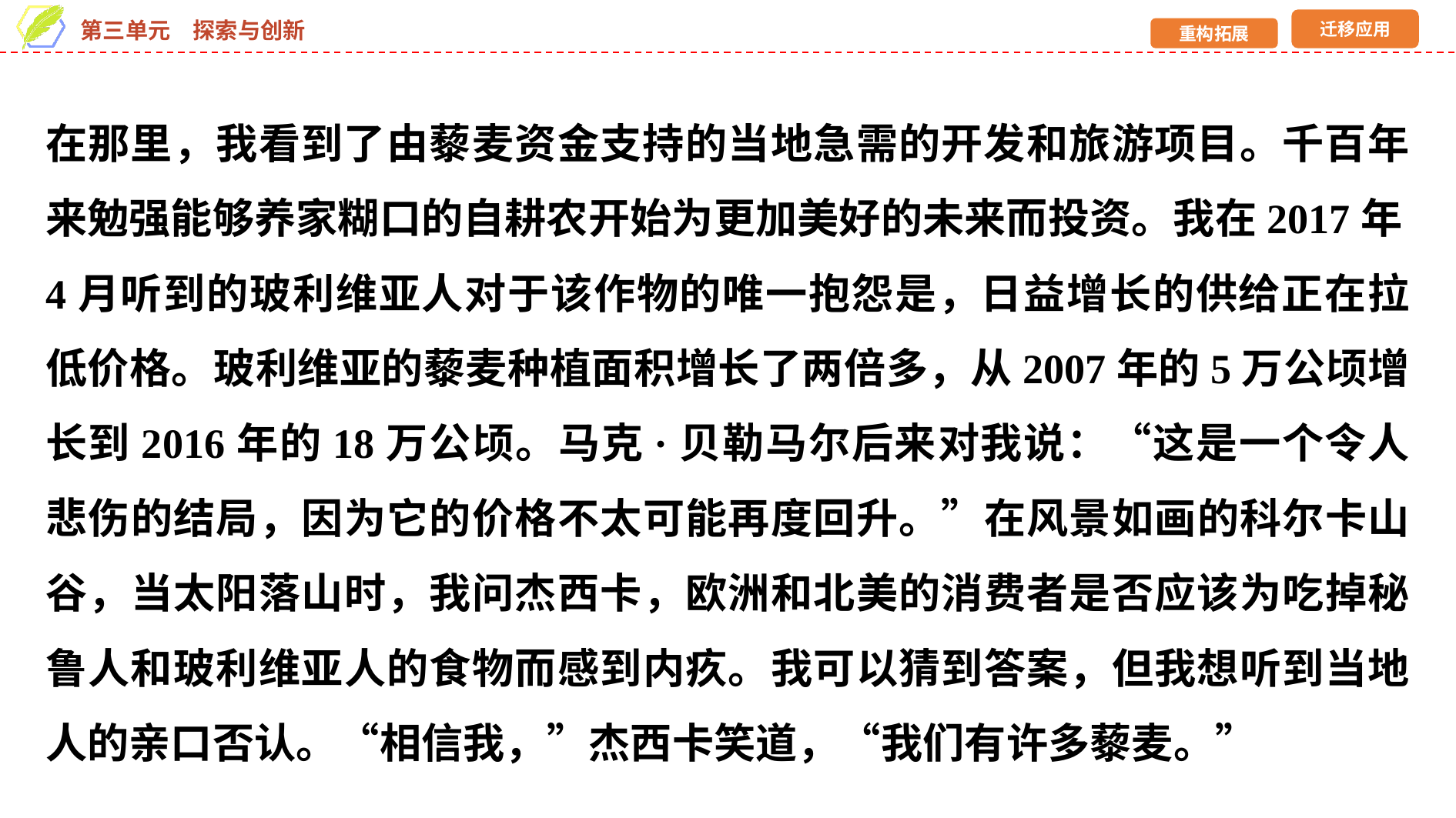

在那里，我看到了由藜麦资金支持的当地急需的开发和旅游项目。千百年来勉强能够养家糊口的自耕农开始为更加美好的未来而投资。我在2017年4月听到的玻利维亚人对于该作物的唯一抱怨是，日益增长的供给正在拉低价格。玻利维亚的藜麦种植面积增长了两倍多，从2007年的5万公顷增长到2016年的18万公顷。马克·贝勒马尔后来对我说：“这是一个令人悲伤的结局，因为它的价格不太可能再度回升。”在风景如画的科尔卡山谷，当太阳落山时，我问杰西卡，欧洲和北美的消费者是否应该为吃掉秘鲁人和玻利维亚人的食物而感到内疚。我可以猜到答案，但我想听到当地人的亲口否认。“相信我，”杰西卡笑道，“我们有许多藜麦。”